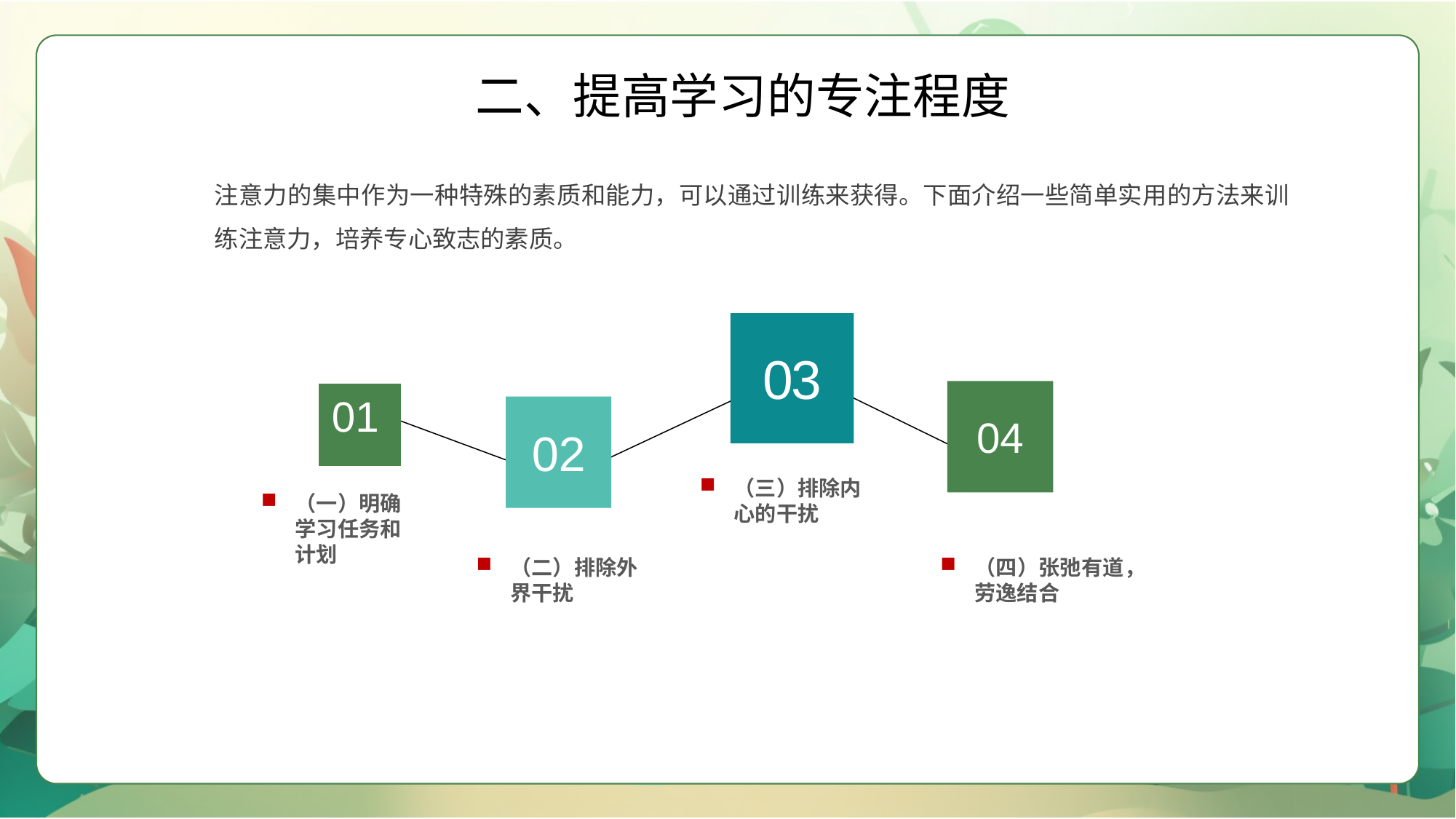

二、提高学习的专注程度
注意力的集中作为一种特殊的素质和能力，可以通过训练来获得。下面介绍一些简单实用的方法来训练注意力，培养专心致志的素质。

03

04

01

02
（三）排除内心的干扰
（一）明确学习任务和计划
（四）张弛有道，劳逸结合
（二）排除外界干扰